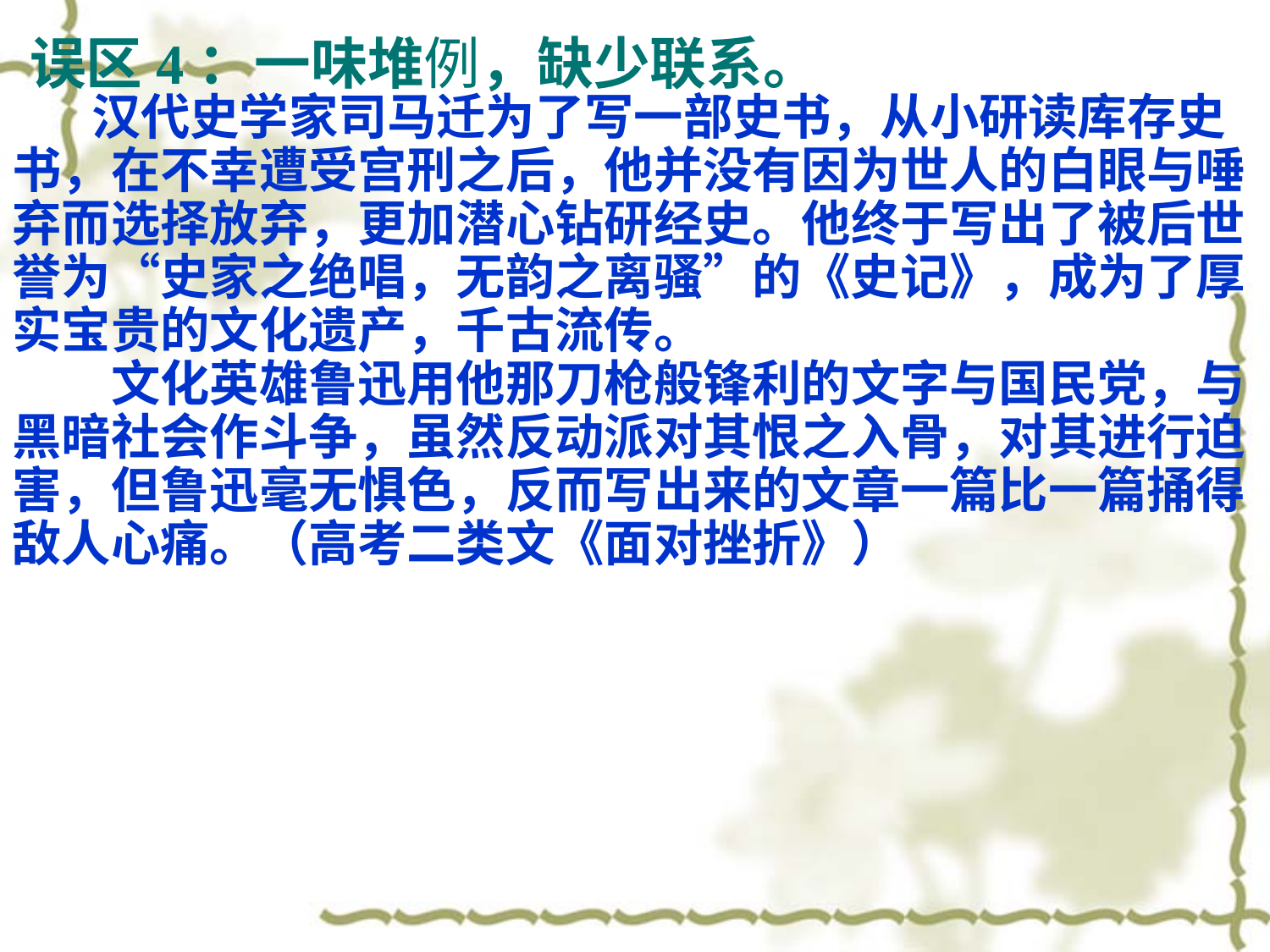

误区4：一味堆例，缺少联系。
      汉代史学家司马迁为了写一部史书，从小研读库存史书，在不幸遭受宫刑之后，他并没有因为世人的白眼与唾弃而选择放弃，更加潜心钻研经史。他终于写出了被后世誉为“史家之绝唱，无韵之离骚”的《史记》，成为了厚实宝贵的文化遗产，千古流传。
　　文化英雄鲁迅用他那刀枪般锋利的文字与国民党，与黑暗社会作斗争，虽然反动派对其恨之入骨，对其进行迫害，但鲁迅毫无惧色，反而写出来的文章一篇比一篇捅得敌人心痛。（高考二类文《面对挫折》）